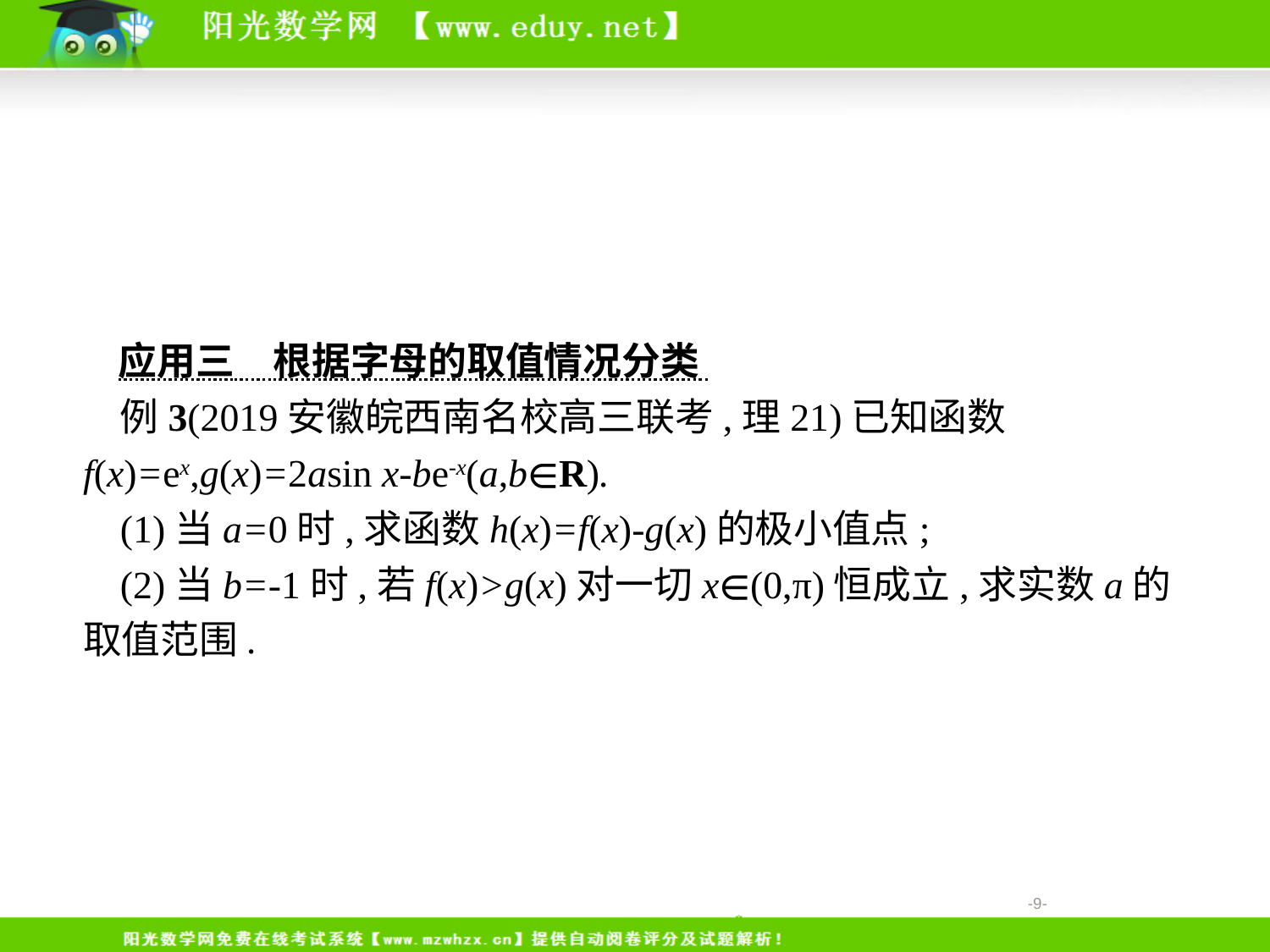

应用三　根据字母的取值情况分类
例3(2019安徽皖西南名校高三联考,理21)已知函数f(x)=ex,g(x)=2asin x-be-x(a,b∈R).
(1)当a=0时,求函数h(x)=f(x)-g(x)的极小值点;
(2)当b=-1时,若f(x)>g(x)对一切x∈(0,π)恒成立,求实数a的取值范围.
-9-